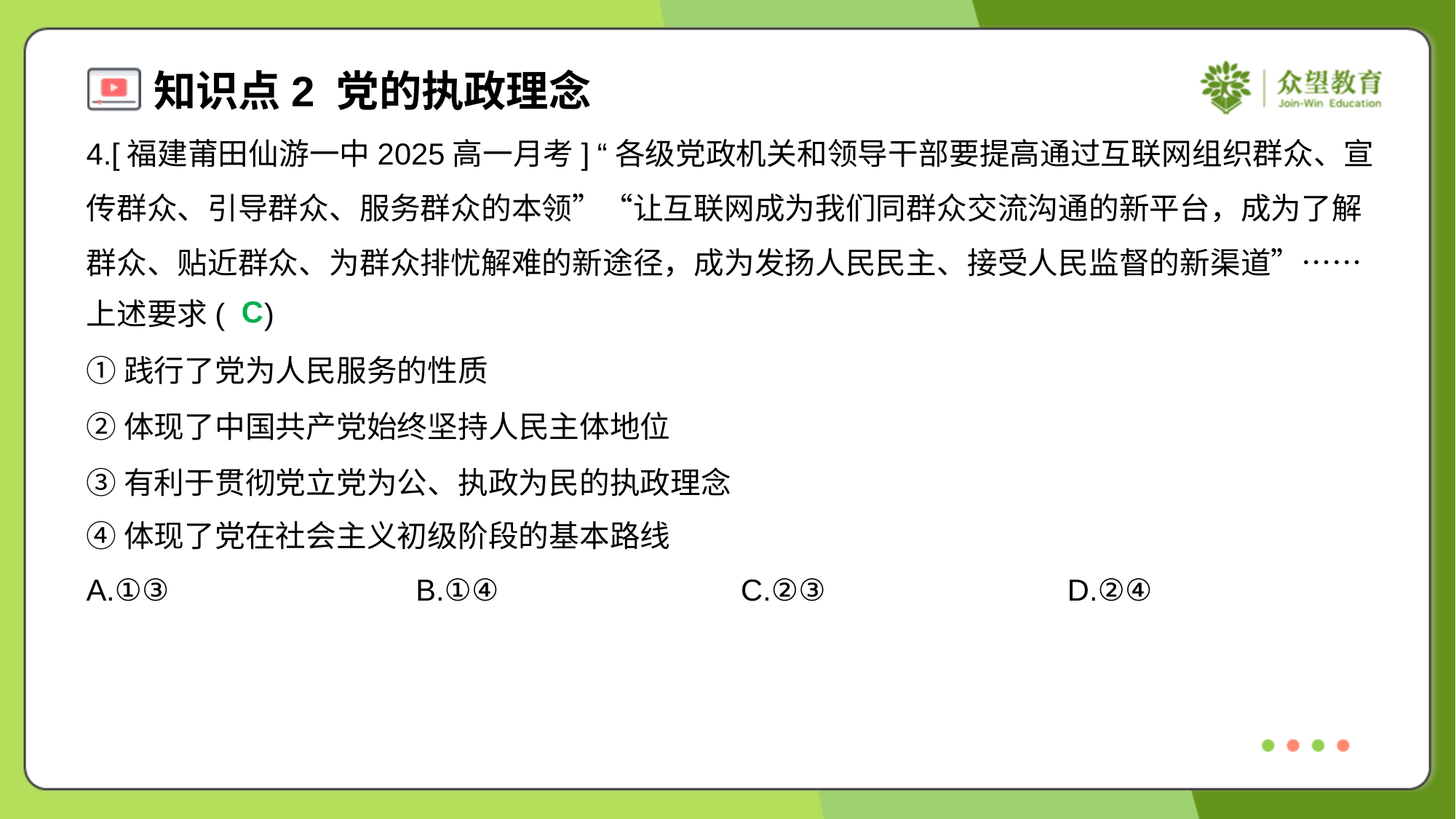

4.[福建莆田仙游一中2025高一月考] “各级党政机关和领导干部要提高通过互联网组织群众、宣
传群众、引导群众、服务群众的本领”“让互联网成为我们同群众交流沟通的新平台，成为了解
群众、贴近群众、为群众排忧解难的新途径，成为发扬人民民主、接受人民监督的新渠道”……
上述要求(     )
C
①践行了党为人民服务的性质
②体现了中国共产党始终坚持人民主体地位
③有利于贯彻党立党为公、执政为民的执政理念
④体现了党在社会主义初级阶段的基本路线
A.①③	B.①④	C.②③	D.②④